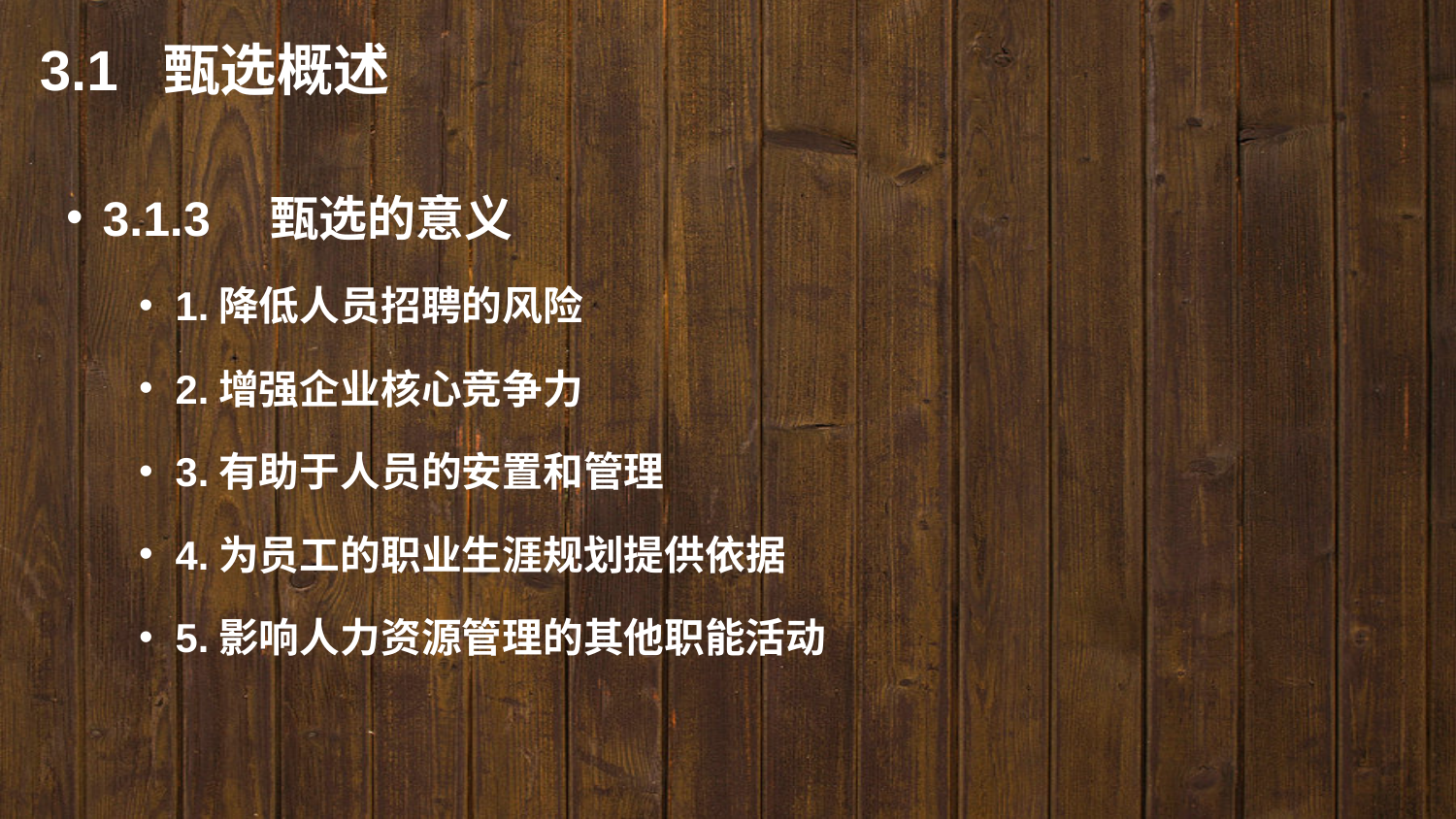

3.1  甄选概述
3.1.3　甄选的意义
1.降低人员招聘的风险
2.增强企业核心竞争力
3.有助于人员的安置和管理
4.为员工的职业生涯规划提供依据
5.影响人力资源管理的其他职能活动